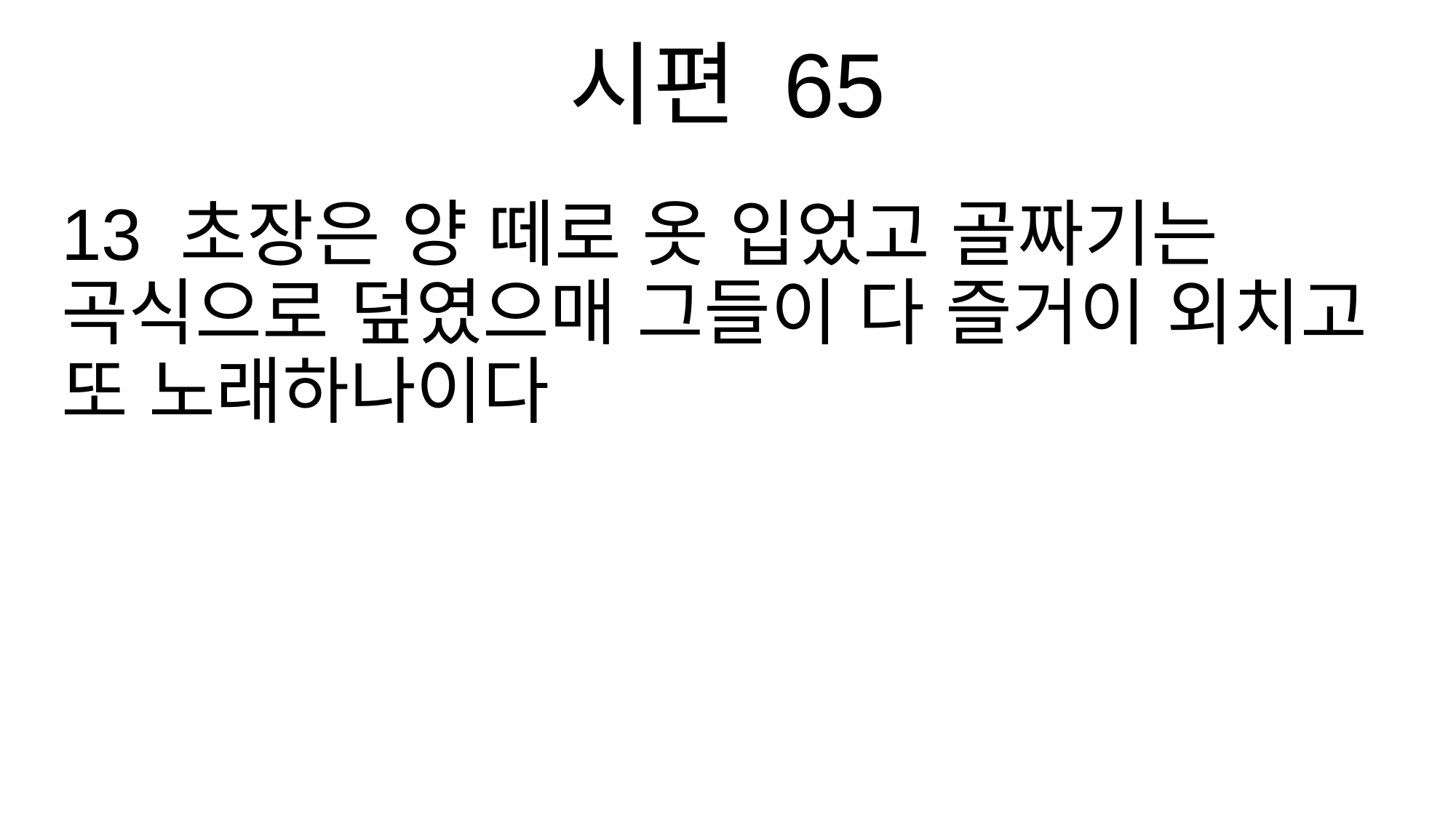

시편 65
13 초장은 양 떼로 옷 입었고 골짜기는 곡식으로 덮였으매 그들이 다 즐거이 외치고 또 노래하나이다